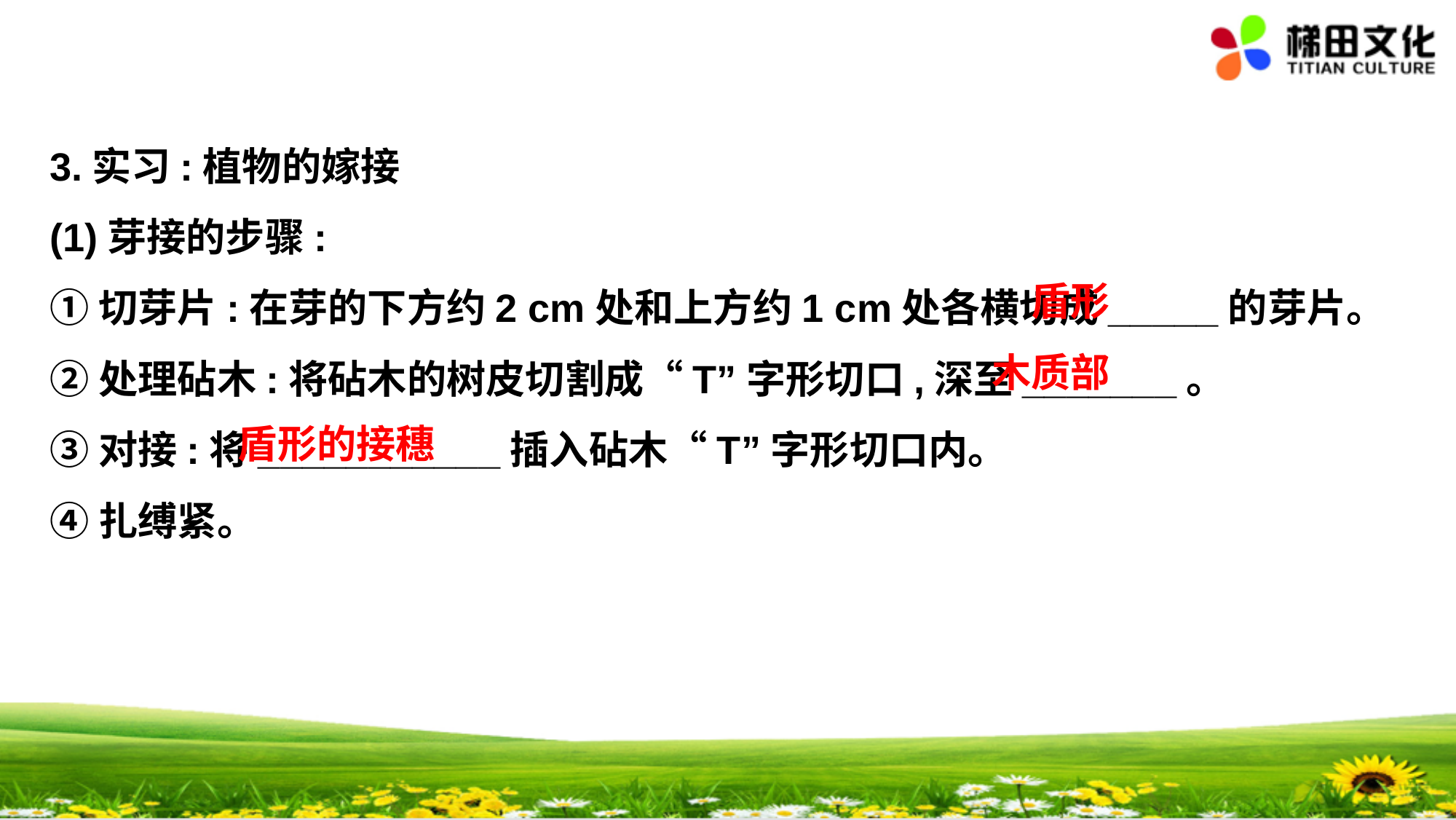

3.实习:植物的嫁接
(1)芽接的步骤:
①切芽片:在芽的下方约2 cm处和上方约1 cm处各横切成_____的芽片。
②处理砧木:将砧木的树皮切割成“T”字形切口,深至_______。
③对接:将___________插入砧木“T”字形切口内。
④扎缚紧。
盾形
木质部
盾形的接穗